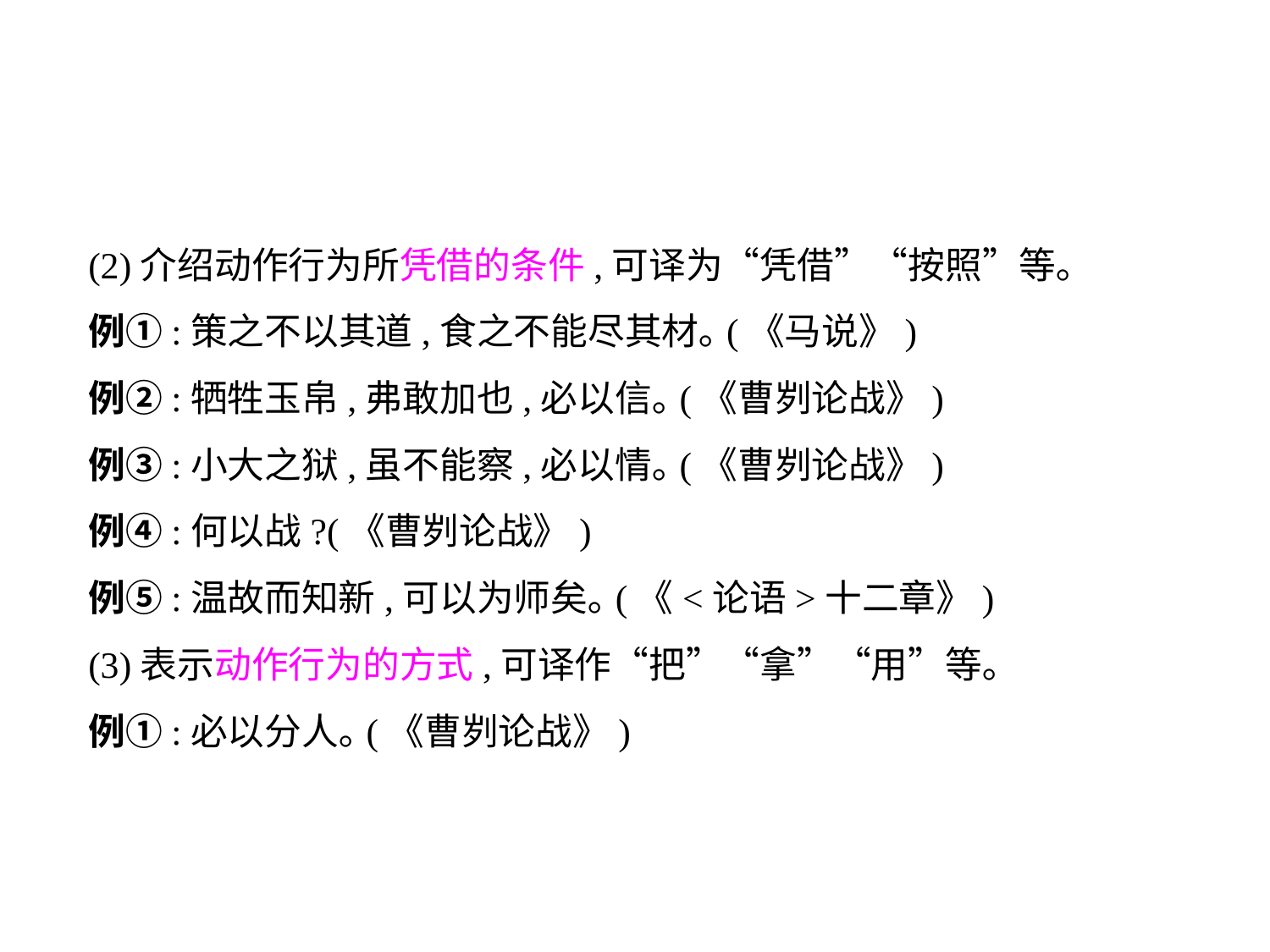

(2)介绍动作行为所凭借的条件,可译为“凭借”“按照”等｡
例①:策之不以其道,食之不能尽其材｡(《马说》)
例②:牺牲玉帛,弗敢加也,必以信｡(《曹刿论战》)
例③:小大之狱,虽不能察,必以情｡(《曹刿论战》)
例④:何以战?(《曹刿论战》)
例⑤:温故而知新,可以为师矣｡(《<论语>十二章》)
(3)表示动作行为的方式,可译作“把”“拿”“用”等｡
例①:必以分人｡(《曹刿论战》)